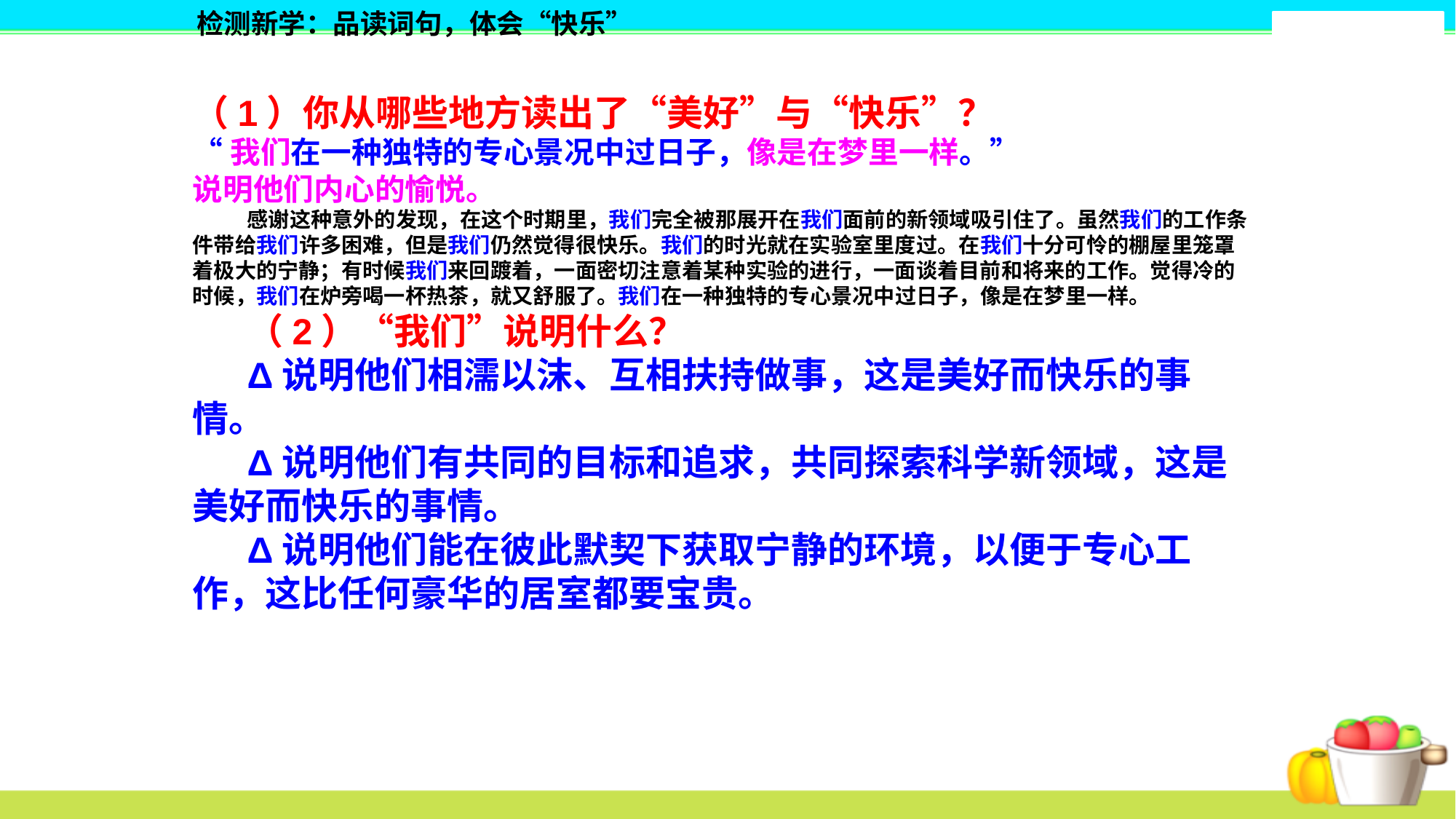

检测新学：品读词句，体会“快乐”
（1）你从哪些地方读出了“美好”与“快乐”？
“我们在一种独特的专心景况中过日子，像是在梦里一样。”
说明他们内心的愉悦。
感谢这种意外的发现，在这个时期里，我们完全被那展开在我们面前的新领域吸引住了。虽然我们的工作条件带给我们许多困难，但是我们仍然觉得很快乐。我们的时光就在实验室里度过。在我们十分可怜的棚屋里笼罩着极大的宁静；有时候我们来回踱着，一面密切注意着某种实验的进行，一面谈着目前和将来的工作。觉得冷的时候，我们在炉旁喝一杯热茶，就又舒服了。我们在一种独特的专心景况中过日子，像是在梦里一样。
（2）“我们”说明什么？
Δ说明他们相濡以沫、互相扶持做事，这是美好而快乐的事情。
Δ说明他们有共同的目标和追求，共同探索科学新领域，这是美好而快乐的事情。
Δ说明他们能在彼此默契下获取宁静的环境，以便于专心工作，这比任何豪华的居室都要宝贵。